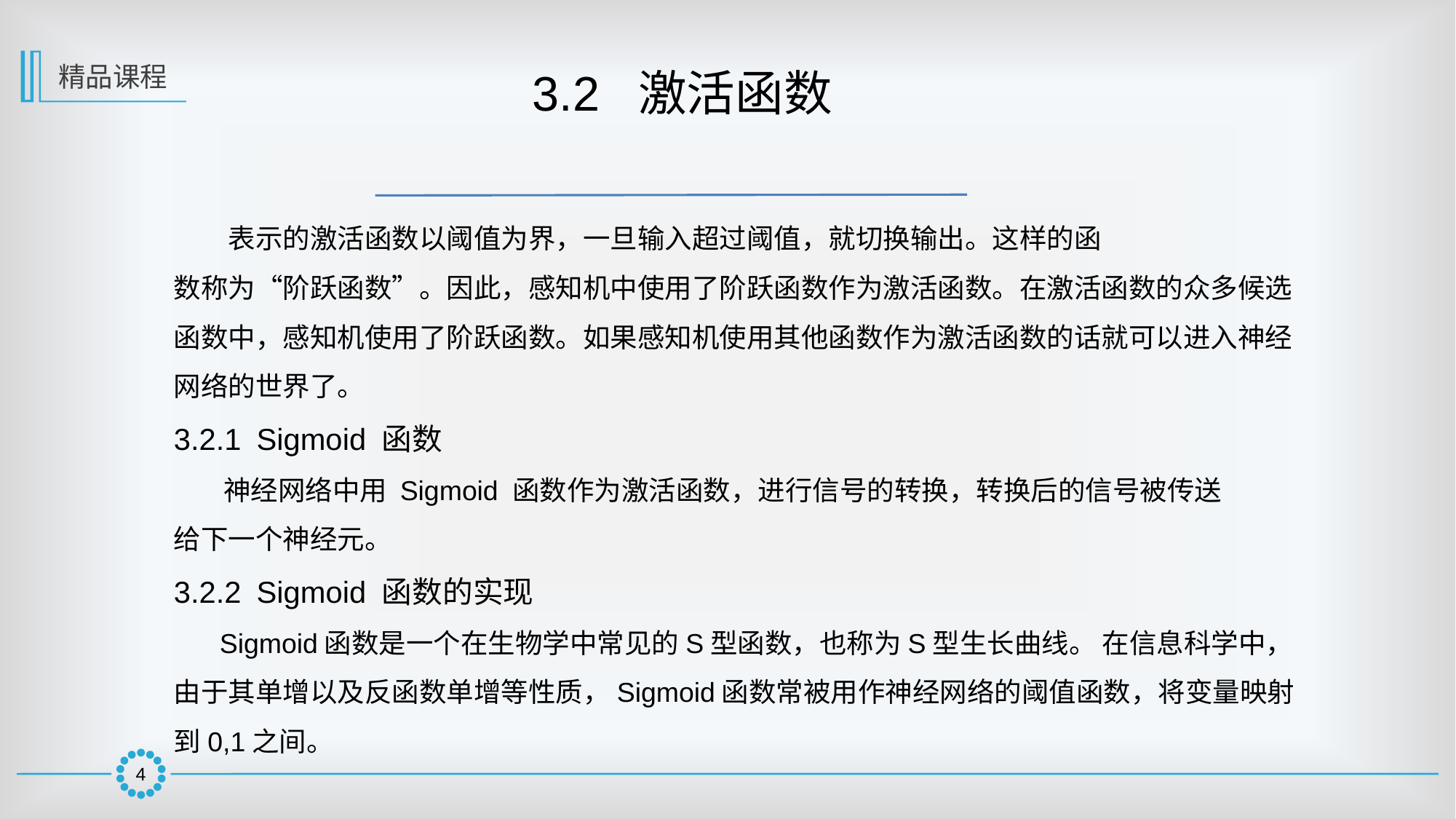

精品课程
 3.2  激活函数
       表示的激活函数以阈值为界，一旦输入超过阈值，就切换输出。这样的函
数称为“阶跃函数”。因此，感知机中使用了阶跃函数作为激活函数。在激活函数的众多候选函数中，感知机使用了阶跃函数。如果感知机使用其他函数作为激活函数的话就可以进入神经网络的世界了。
3.2.1 Sigmoid 函数
       神经网络中用 Sigmoid 函数作为激活函数，进行信号的转换，转换后的信号被传送
给下一个神经元。
3.2.2 Sigmoid 函数的实现
      Sigmoid函数是一个在生物学中常见的S型函数，也称为S型生长曲线。 在信息科学中，由于其单增以及反函数单增等性质，Sigmoid函数常被用作神经网络的阈值函数，将变量映射到0,1之间。

4